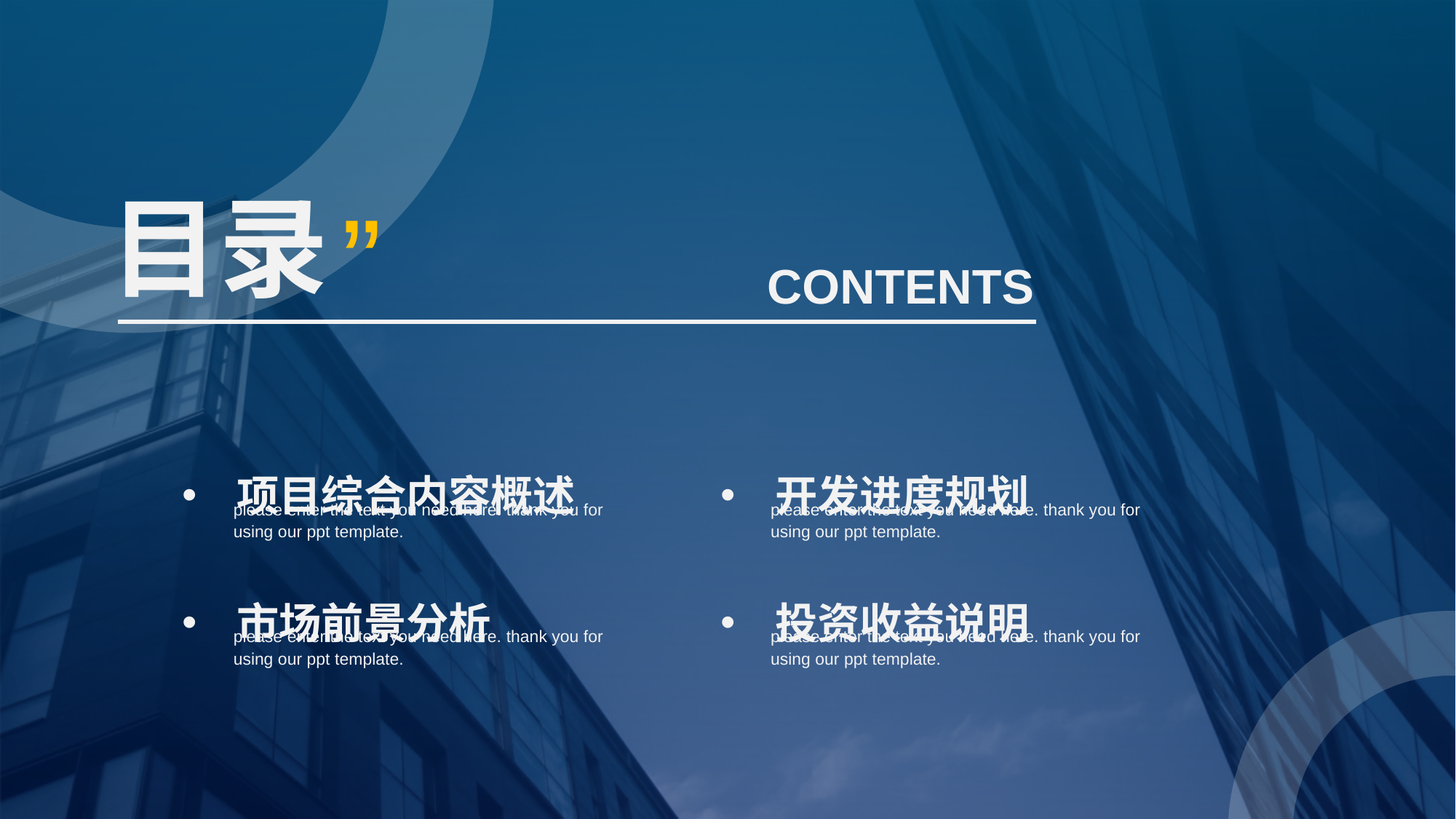

行业PPT模板http://www.1ppt.com/hangye/

目录
”
CONTENTS
项目综合内容概述
市场前景分析
开发进度规划
投资收益说明
please enter the text you need here. thank you for using our ppt template.
please enter the text you need here. thank you for using our ppt template.

please enter the text you need here. thank you for using our ppt template.
please enter the text you need here. thank you for using our ppt template.